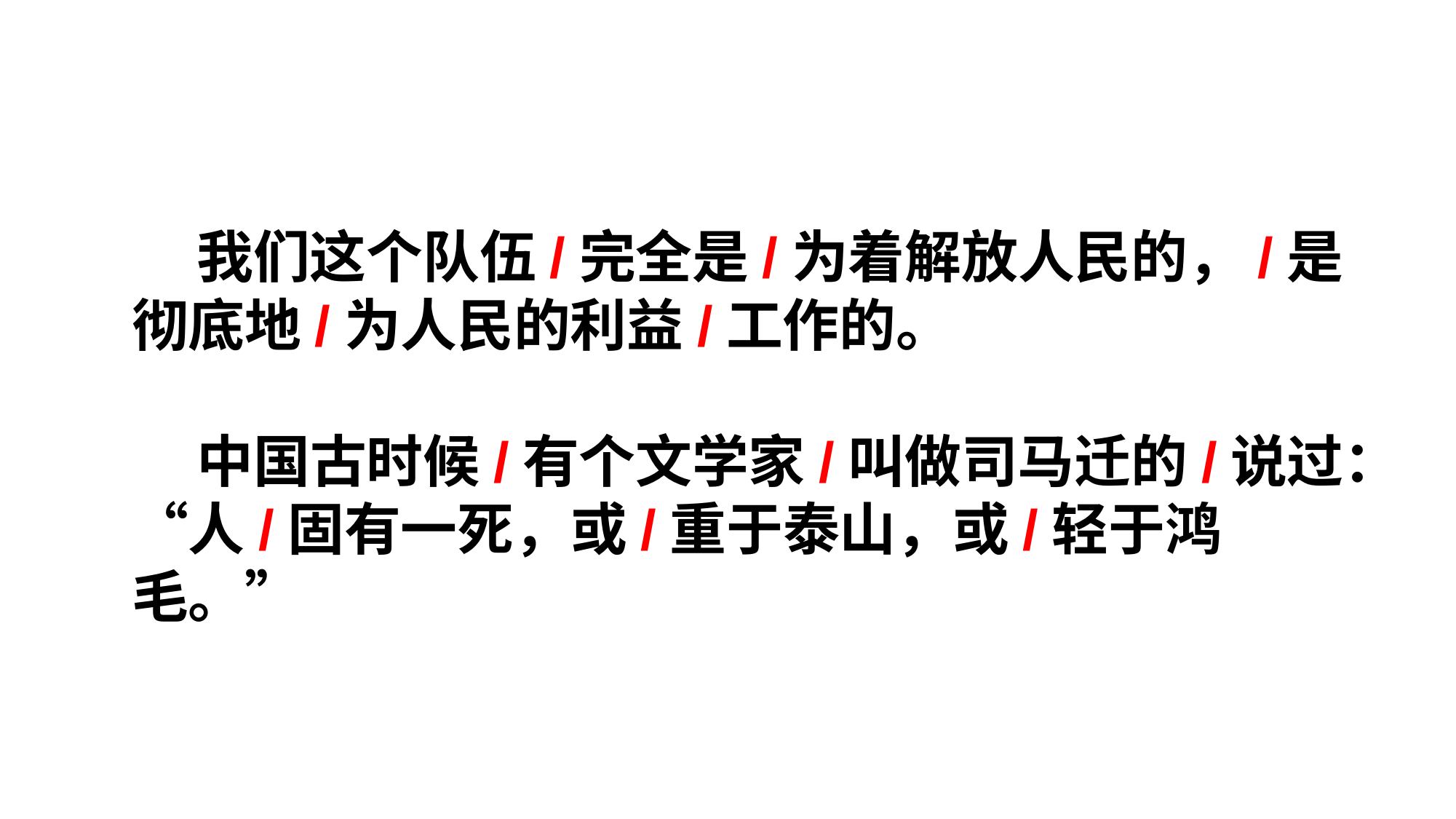

我们这个队伍/完全是/为着解放人民的，/是彻底地/为人民的利益/工作的。

    中国古时候/有个文学家/叫做司马迁的/说过：“人/固有一死，或/重于泰山，或/轻于鸿毛。”